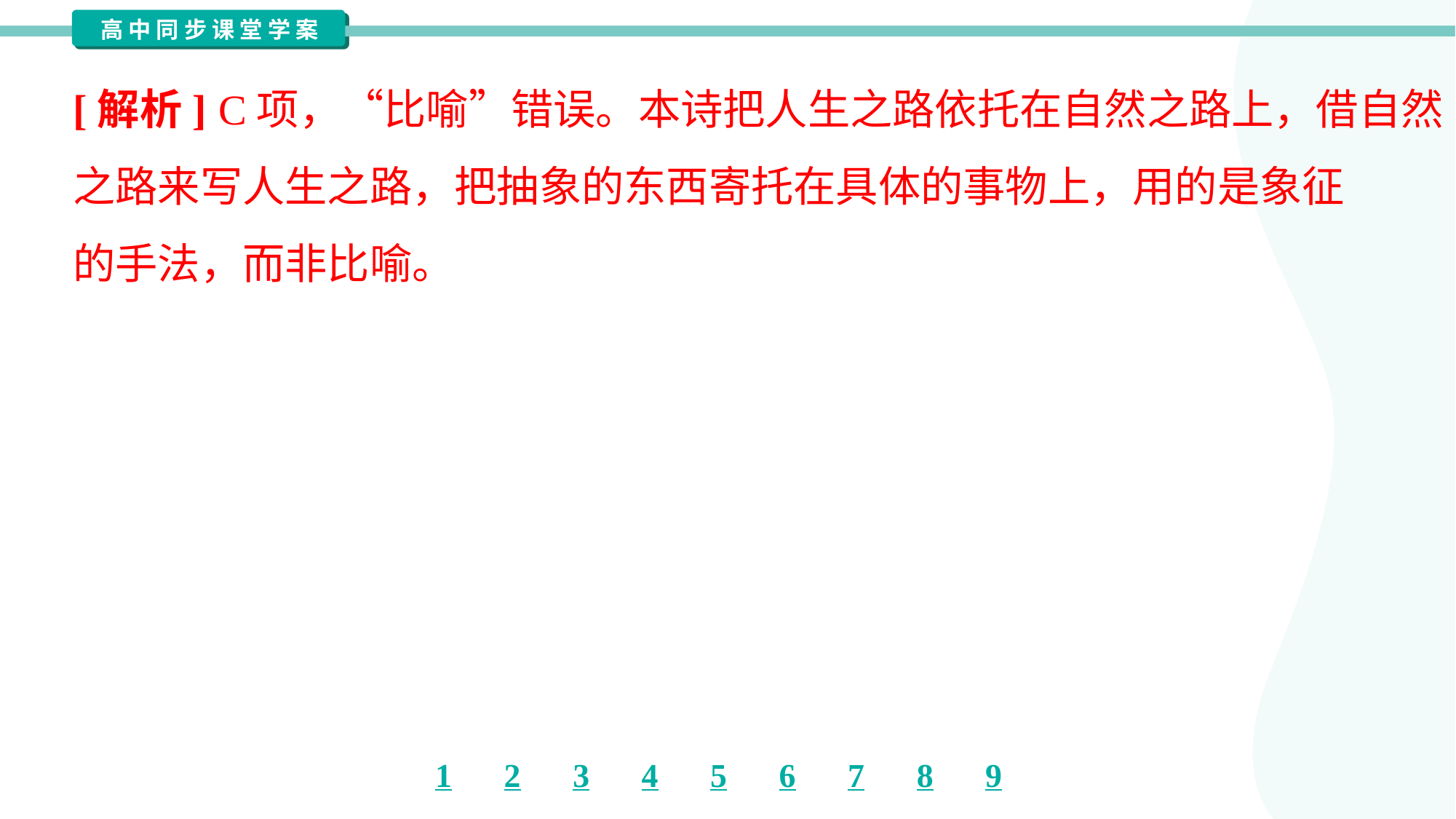

[解析] C项，“比喻”错误。本诗把人生之路依托在自然之路上，借自然
之路来写人生之路，把抽象的东西寄托在具体的事物上，用的是象征
的手法，而非比喻。